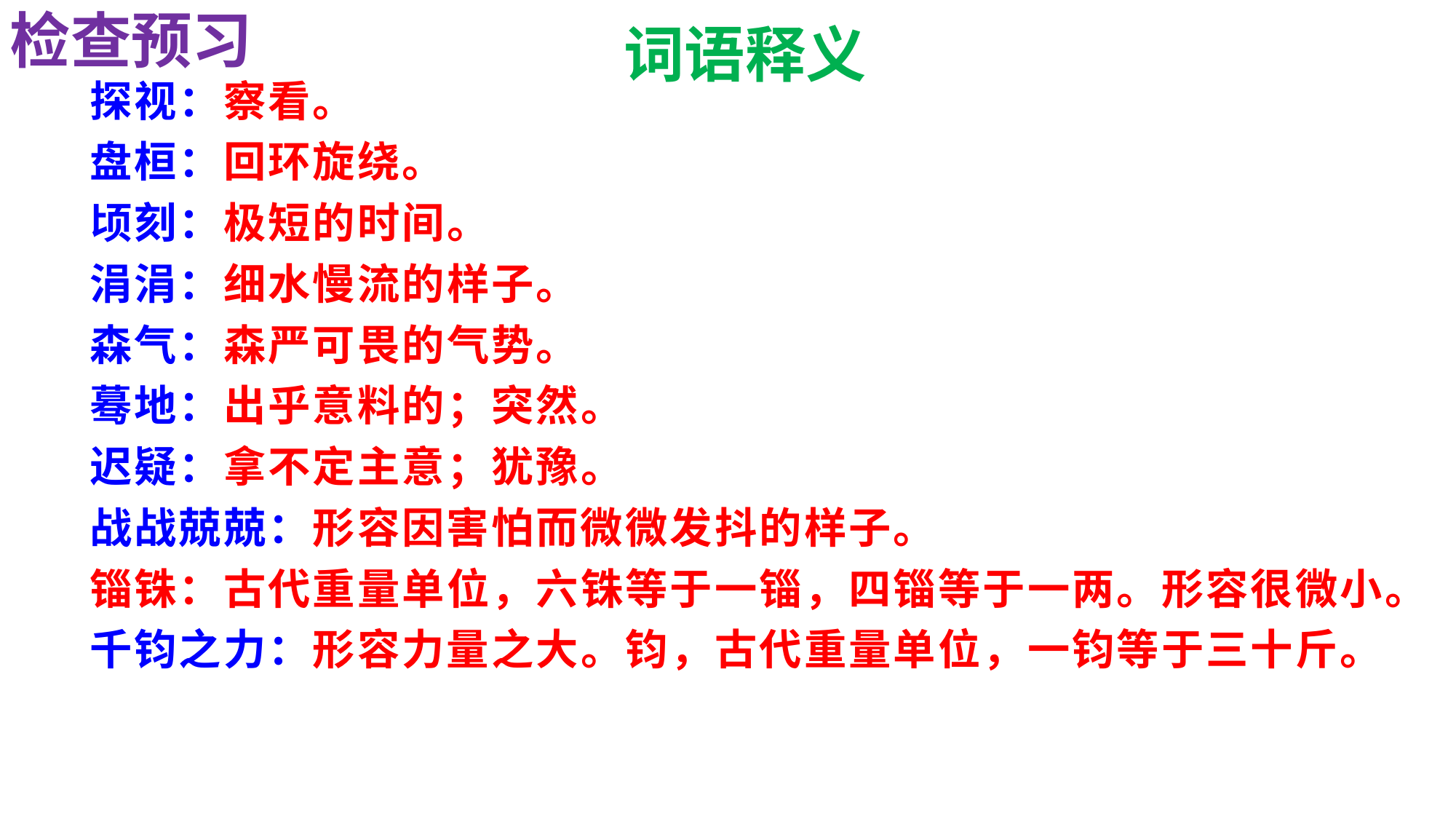

检查预习
词语释义
# 探视：察看。
盘桓：回环旋绕。
顷刻：极短的时间。
涓涓：细水慢流的样子。
森气：森严可畏的气势。
蓦地：出乎意料的；突然。
迟疑：拿不定主意；犹豫。
战战兢兢：形容因害怕而微微发抖的样子。
锱铢：古代重量单位，六铢等于一锱，四锱等于一两。形容很微小。
千钧之力：形容力量之大。钧，古代重量单位，一钧等于三十斤。